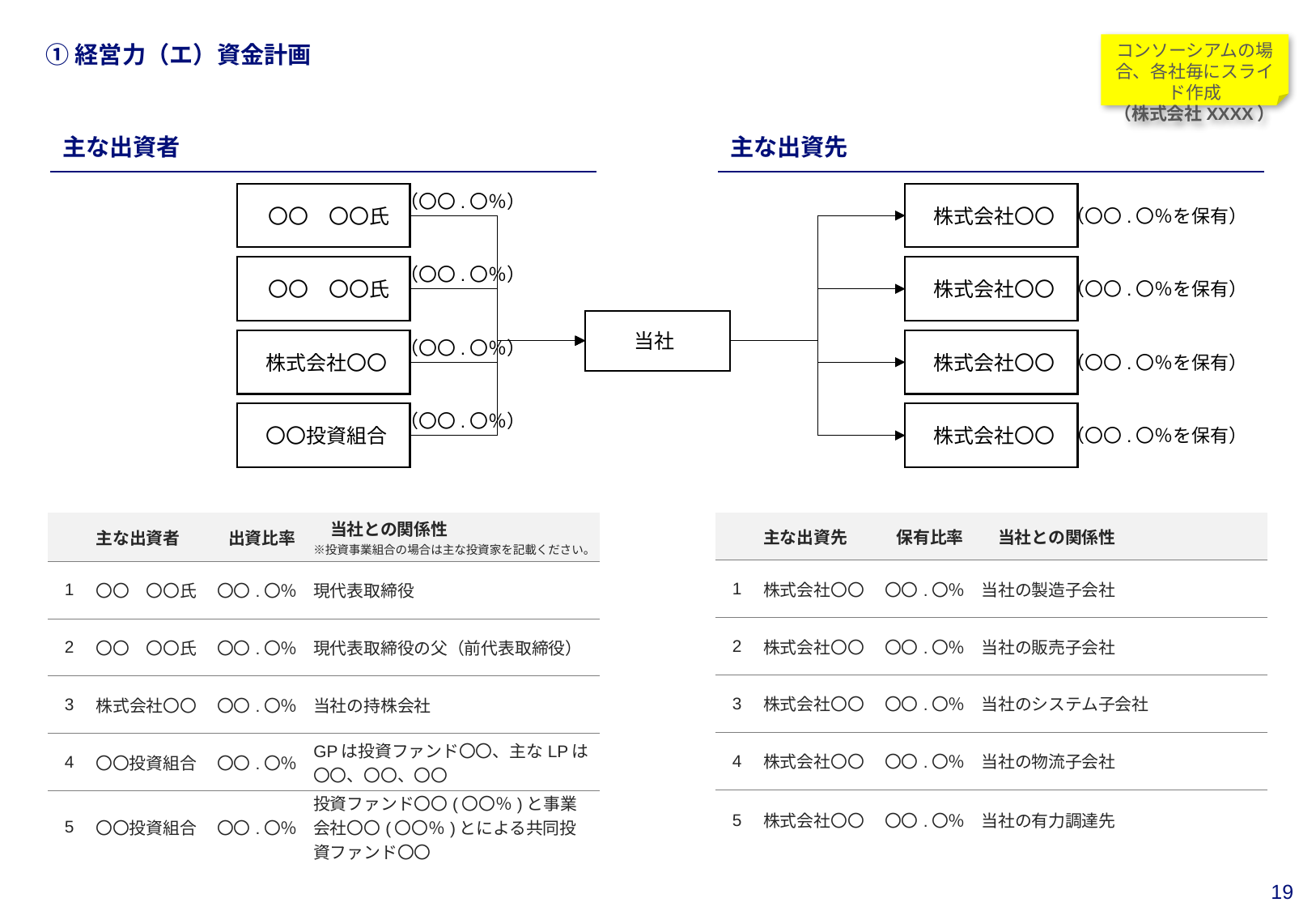

当スライドは作成必須
#
①経営力（エ）資金計画
コンソーシアムの場合、各社毎にスライド作成
（株式会社XXXX）
主な出資者
主な出資先
〇〇　〇〇氏
株式会社〇〇
（〇〇.〇％）
（〇〇.〇％を保有）
〇〇　〇〇氏
株式会社〇〇
（〇〇.〇％）
（〇〇.〇％を保有）
当社
株式会社〇〇
株式会社〇〇
（〇〇.〇％）
（〇〇.〇％を保有）
〇〇投資組合
株式会社〇〇
（〇〇.〇％）
（〇〇.〇％を保有）
|  | 主な出資者 | 出資比率 | 当社との関係性 ※投資事業組合の場合は主な投資家を記載ください。 |
| --- | --- | --- | --- |
| 1 | 〇〇　〇〇氏 | 〇〇.〇％ | 現代表取締役 |
| 2 | 〇〇　〇〇氏 | 〇〇.〇％ | 現代表取締役の父（前代表取締役） |
| 3 | 株式会社〇〇 | 〇〇.〇％ | 当社の持株会社 |
| 4 | 〇〇投資組合 | 〇〇.〇％ | GPは投資ファンド〇〇、主なLPは〇〇、〇〇、〇〇 |
| 5 | 〇〇投資組合 | 〇〇.〇％ | 投資ファンド〇〇(〇〇％)と事業会社〇〇(〇〇％)とによる共同投資ファンド〇〇 |
|  | 主な出資先 | 保有比率 | 当社との関係性 |
| --- | --- | --- | --- |
| 1 | 株式会社〇〇 | 〇〇.〇％ | 当社の製造子会社 |
| 2 | 株式会社〇〇 | 〇〇.〇％ | 当社の販売子会社 |
| 3 | 株式会社〇〇 | 〇〇.〇％ | 当社のシステム子会社 |
| 4 | 株式会社〇〇 | 〇〇.〇％ | 当社の物流子会社 |
| 5 | 株式会社〇〇 | 〇〇.〇％ | 当社の有力調達先 |